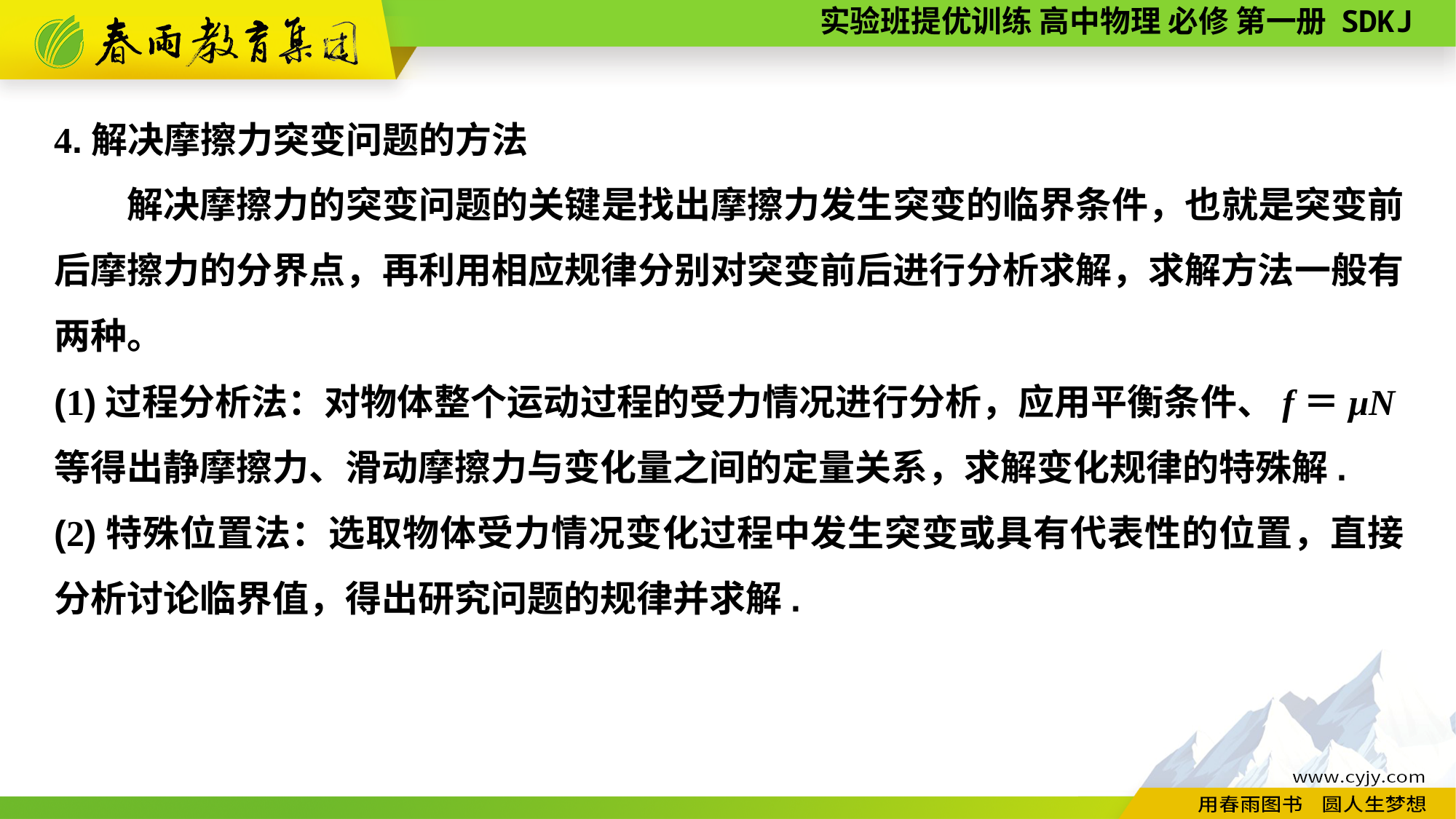

4.解决摩擦力突变问题的方法
解决摩擦力的突变问题的关键是找出摩擦力发生突变的临界条件，也就是突变前后摩擦力的分界点，再利用相应规律分别对突变前后进行分析求解，求解方法一般有两种。
(1)过程分析法：对物体整个运动过程的受力情况进行分析，应用平衡条件、f＝μN等得出静摩擦力、滑动摩擦力与变化量之间的定量关系，求解变化规律的特殊解.
(2)特殊位置法：选取物体受力情况变化过程中发生突变或具有代表性的位置，直接分析讨论临界值，得出研究问题的规律并求解.